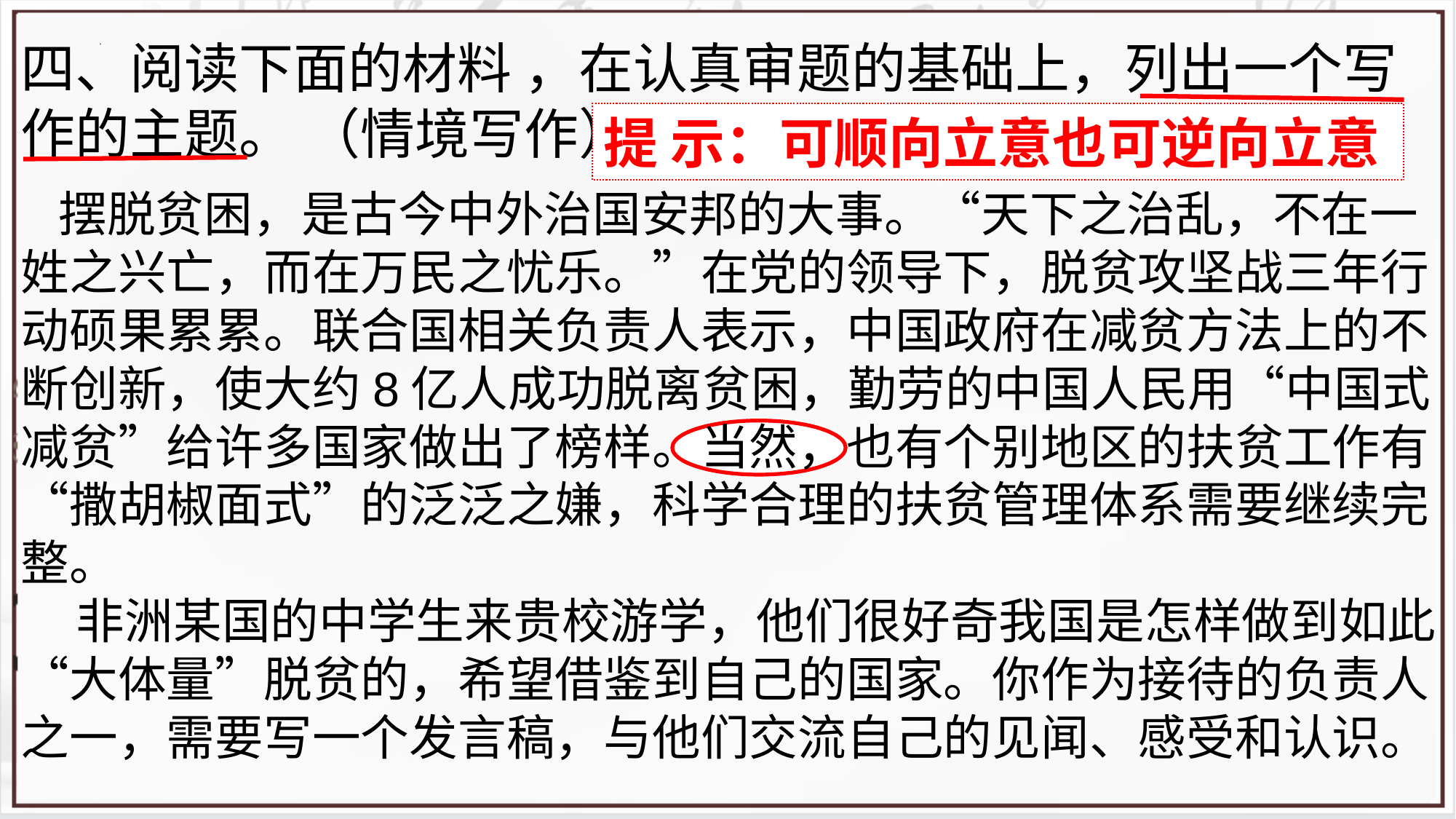

四、阅读下面的材料 ，在认真审题的基础上，列出一个写作的主题。 （情境写作）
     摆脱贫困，是古今中外治国安邦的大事。“天下之治乱，不在一姓之兴亡，而在万民之忧乐。”在党的领导下，脱贫攻坚战三年行动硕果累累。联合国相关负责人表示，中国政府在减贫方法上的不断创新，使大约8亿人成功脱离贫困，勤劳的中国人民用“中国式减贫”给许多国家做出了榜样。当然，也有个别地区的扶贫工作有“撒胡椒面式”的泛泛之嫌，科学合理的扶贫管理体系需要继续完整。
    非洲某国的中学生来贵校游学，他们很好奇我国是怎样做到如此“大体量”脱贫的，希望借鉴到自己的国家。你作为接待的负责人之一，需要写一个发言稿，与他们交流自己的见闻、感受和认识。

提 示：可顺向立意也可逆向立意